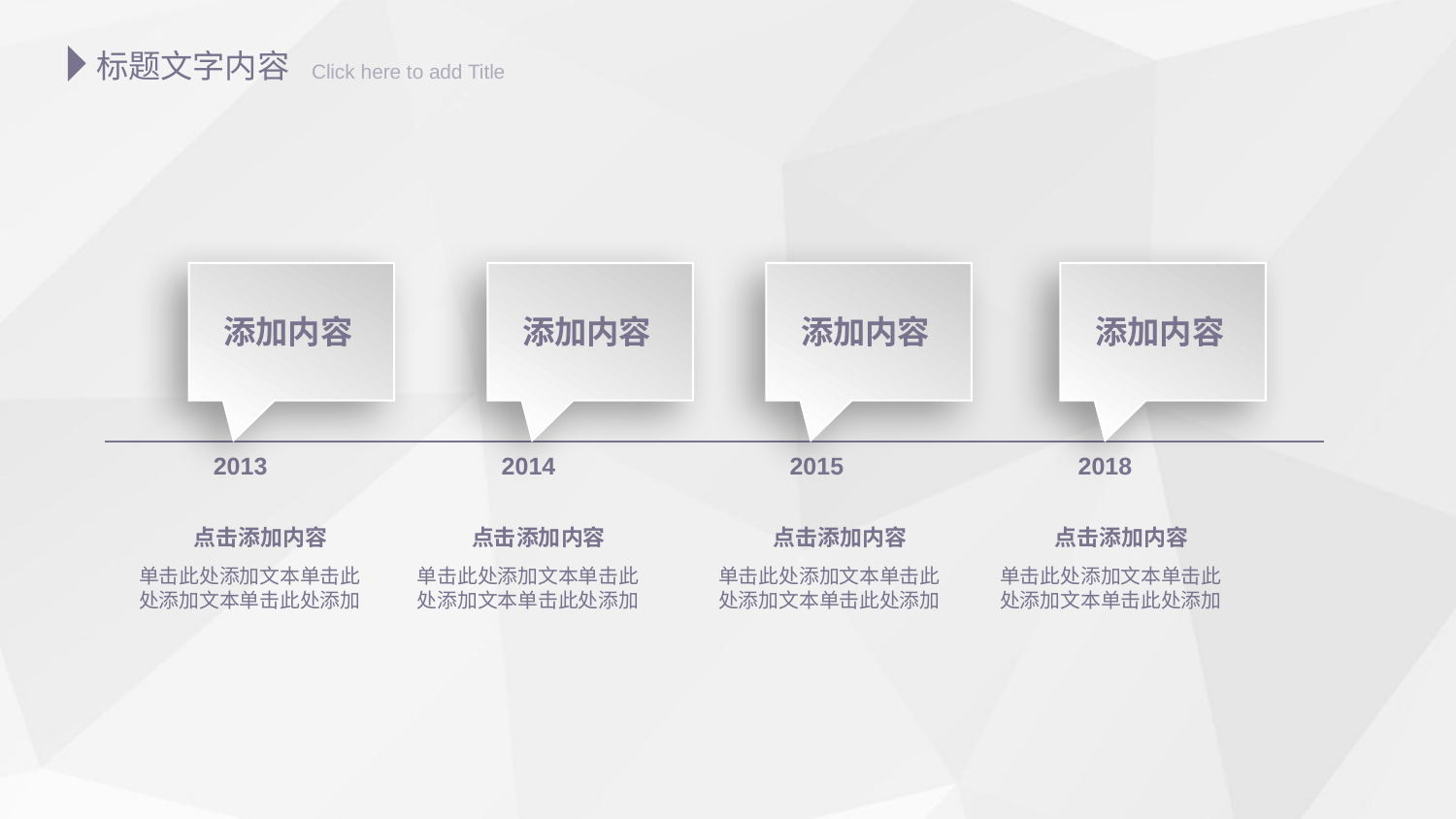

标题文字内容
  Click here to add Title

添加内容

添加内容

添加内容

添加内容

2013
2014
2015
2018
点击添加内容
单击此处添加文本单击此处添加文本单击此处添加
点击添加内容
单击此处添加文本单击此处添加文本单击此处添加
点击添加内容
单击此处添加文本单击此处添加文本单击此处添加
点击添加内容
单击此处添加文本单击此处添加文本单击此处添加